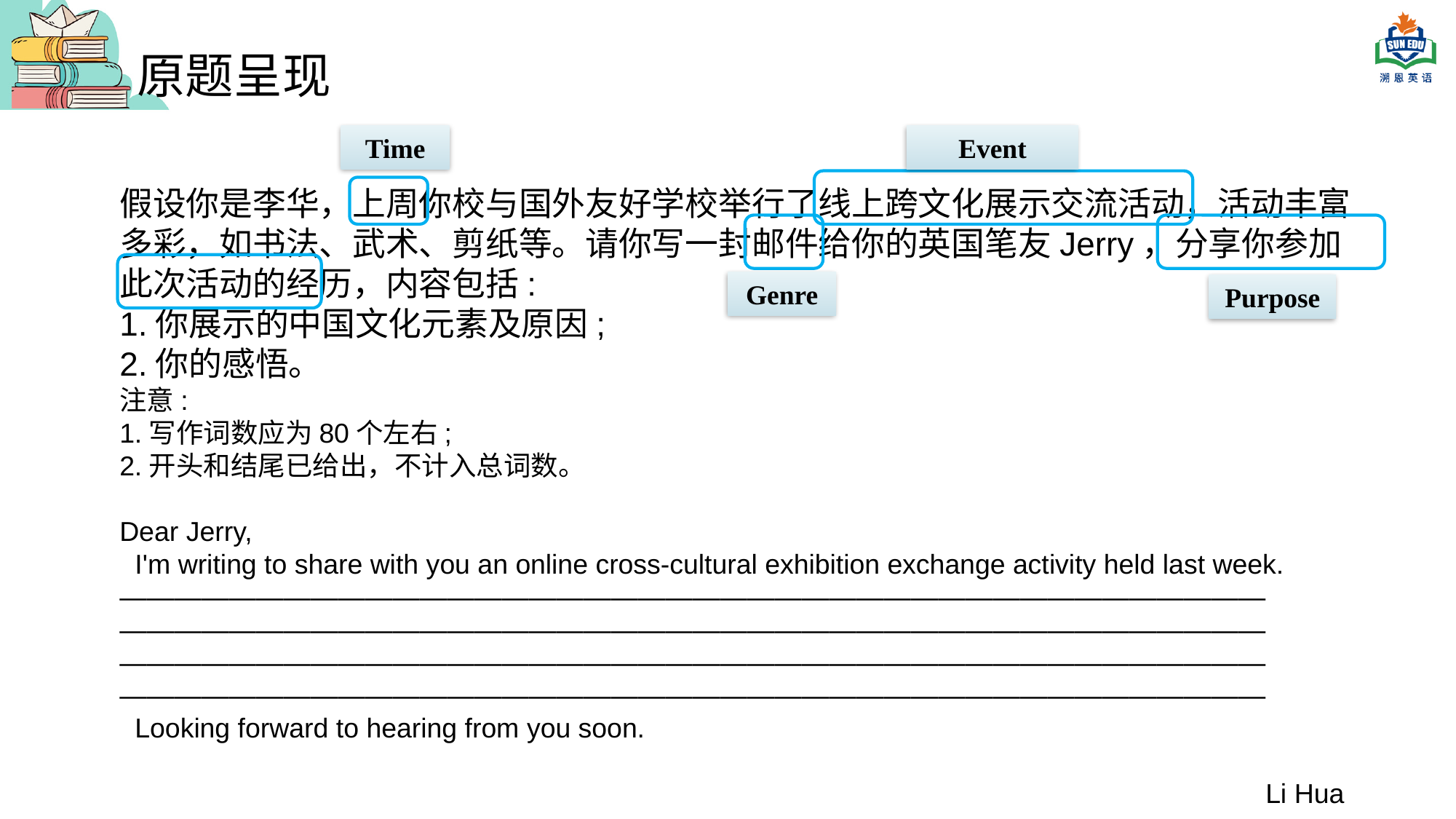

原题呈现
Time
Event

假设你是李华，上周你校与国外友好学校举行了线上跨文化展示交流活动，活动丰富多彩，如书法、武术、剪纸等。请你写一封邮件给你的英国笔友Jerry，分享你参加此次活动的经历，内容包括:
1.你展示的中国文化元素及原因;
2.你的感悟。
注意:
1.写作词数应为80个左右;
2.开头和结尾已给出，不计入总词数。

Dear Jerry,
  I'm writing to share with you an online cross-cultural exhibition exchange activity held last week.
——————————————————————————————————————————
——————————————————————————————————————————
——————————————————————————————————————————
——————————————————————————————————————————
  Looking forward to hearing from you soon.

                                                                                                                                                      Li Hua

Genre
Purpose